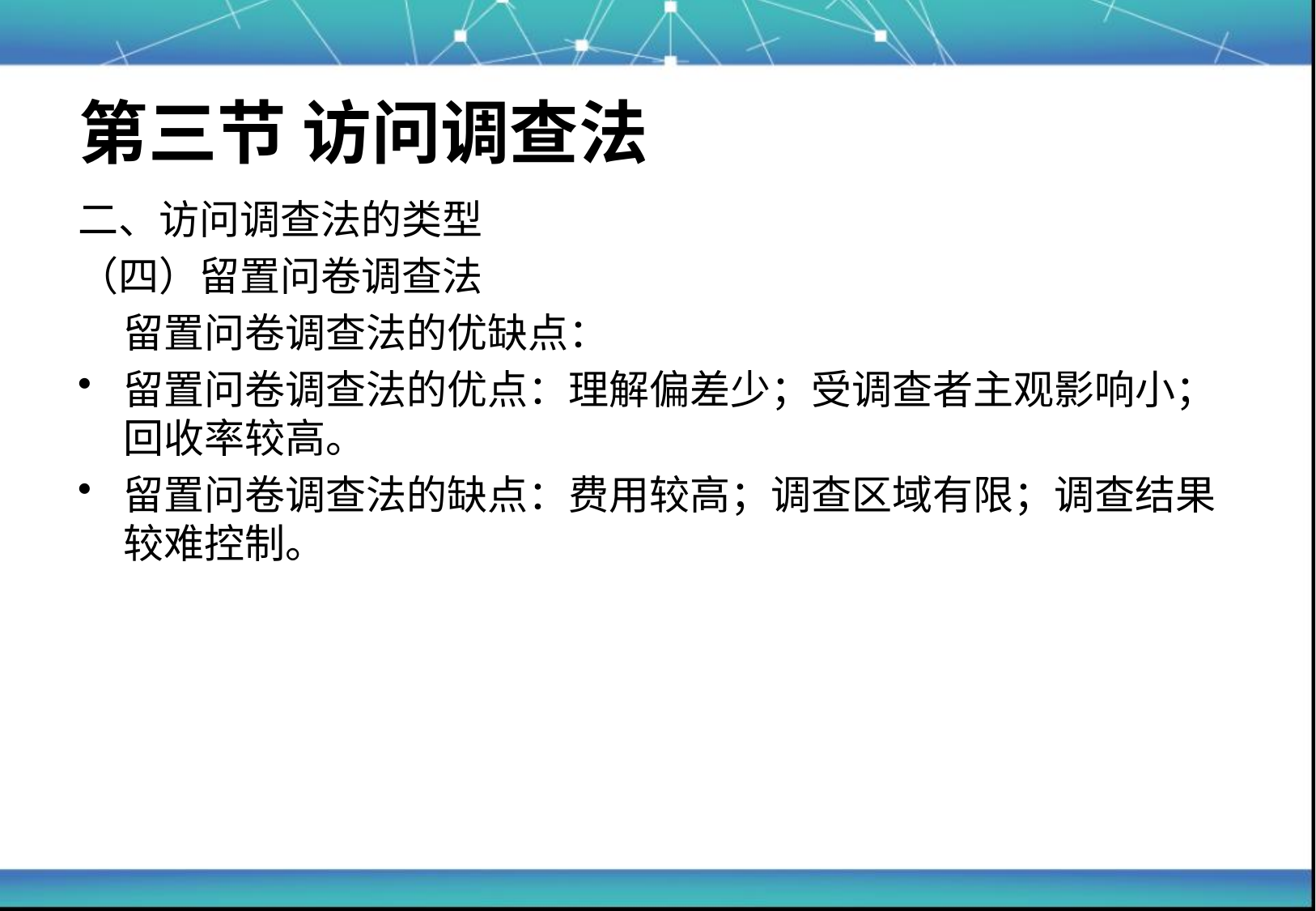

# 第三节 访问调查法
二、访问调查法的类型
（四）留置问卷调查法
	留置问卷调查法的优缺点：
留置问卷调查法的优点：理解偏差少；受调查者主观影响小；回收率较高。
留置问卷调查法的缺点：费用较高；调查区域有限；调查结果较难控制。